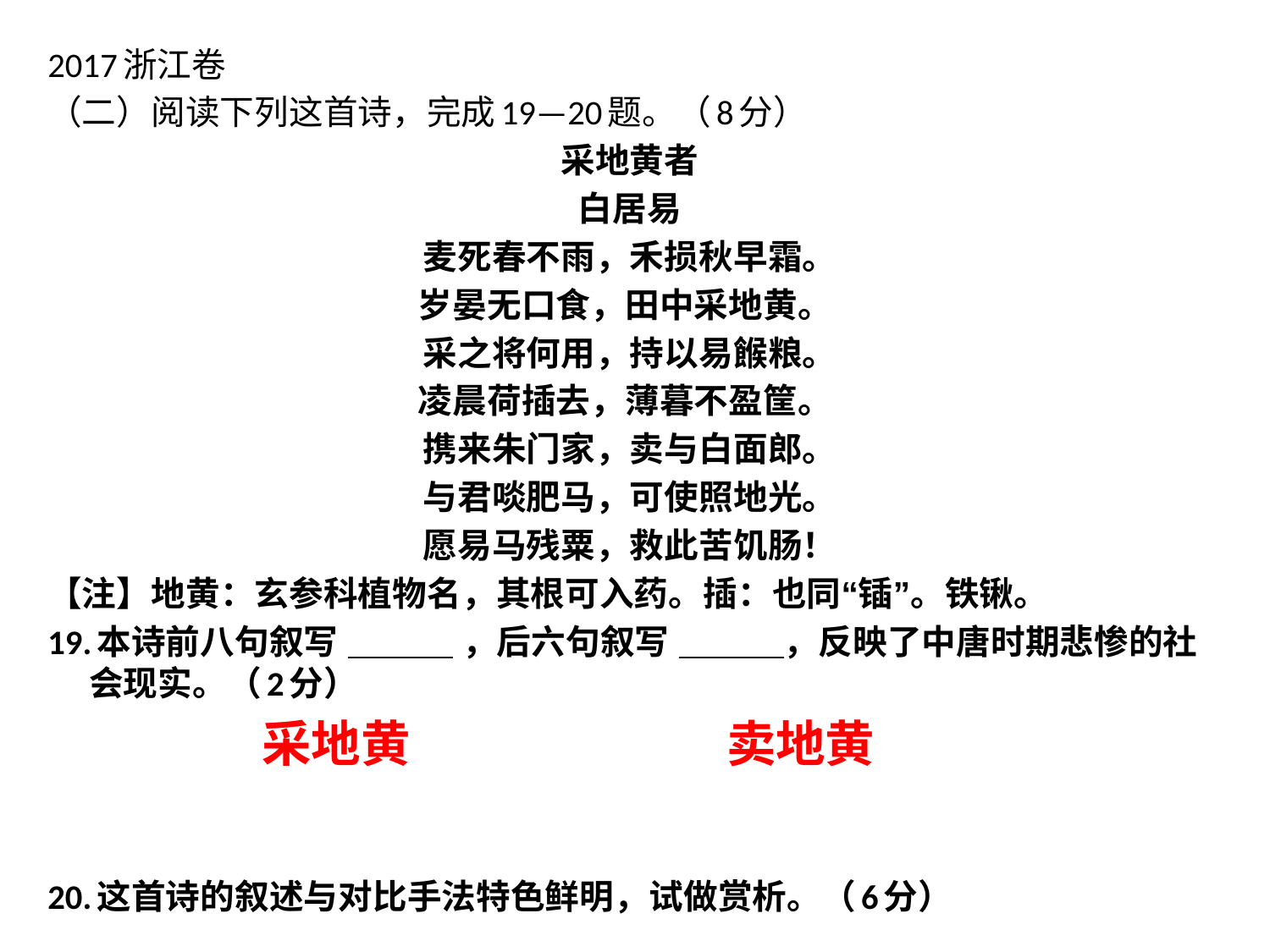

2017浙江卷
（二）阅读下列这首诗，完成19—20题。（8分）
采地黄者
白居易
麦死春不雨，禾损秋早霜。
岁晏无口食，田中采地黄。
采之将何用，持以易餱粮。
凌晨荷插去，薄暮不盈筐。
携来朱门家，卖与白面郎。
与君啖肥马，可使照地光。
愿易马残粟，救此苦饥肠！
【注】地黄：玄参科植物名，其根可入药。插：也同“锸”。铁锹。
19.本诗前八句叙写             ，后六句叙写            ，反映了中唐时期悲惨的社会现实。（2分）
                      采地黄                       卖地黄

20.这首诗的叙述与对比手法特色鲜明，试做赏析。（6分）